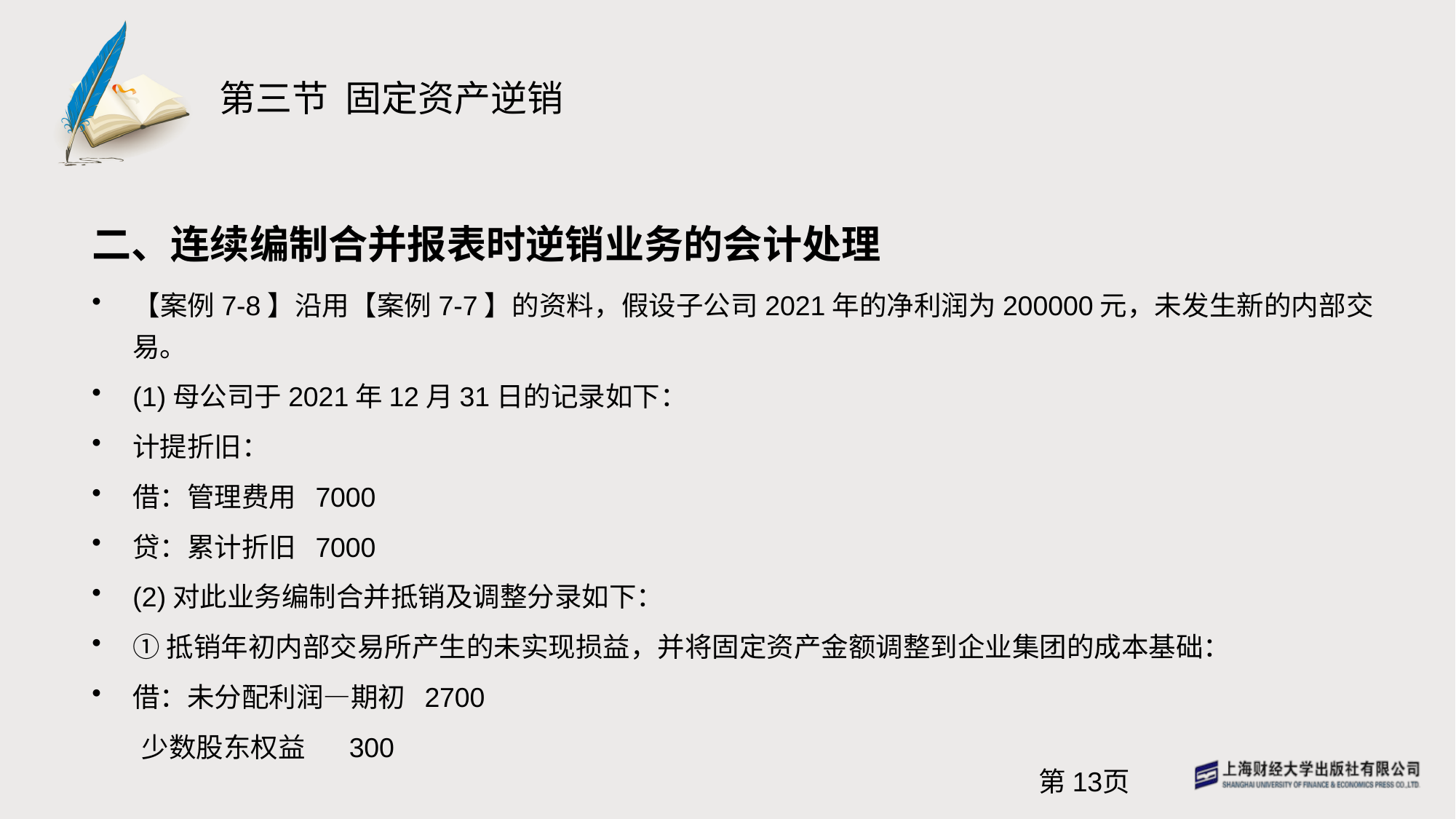

# 第三节  固定资产逆销
二、连续编制合并报表时逆销业务的会计处理
【案例7-8】沿用【案例7-7】的资料，假设子公司2021年的净利润为200000元，未发生新的内部交易。
(1)母公司于2021年12月31日的记录如下：
计提折旧：
借：管理费用  7000
贷：累计折旧  7000
(2)对此业务编制合并抵销及调整分录如下：
①抵销年初内部交易所产生的未实现损益，并将固定资产金额调整到企业集团的成本基础：
借：未分配利润—期初  2700
       少数股东权益      300

13